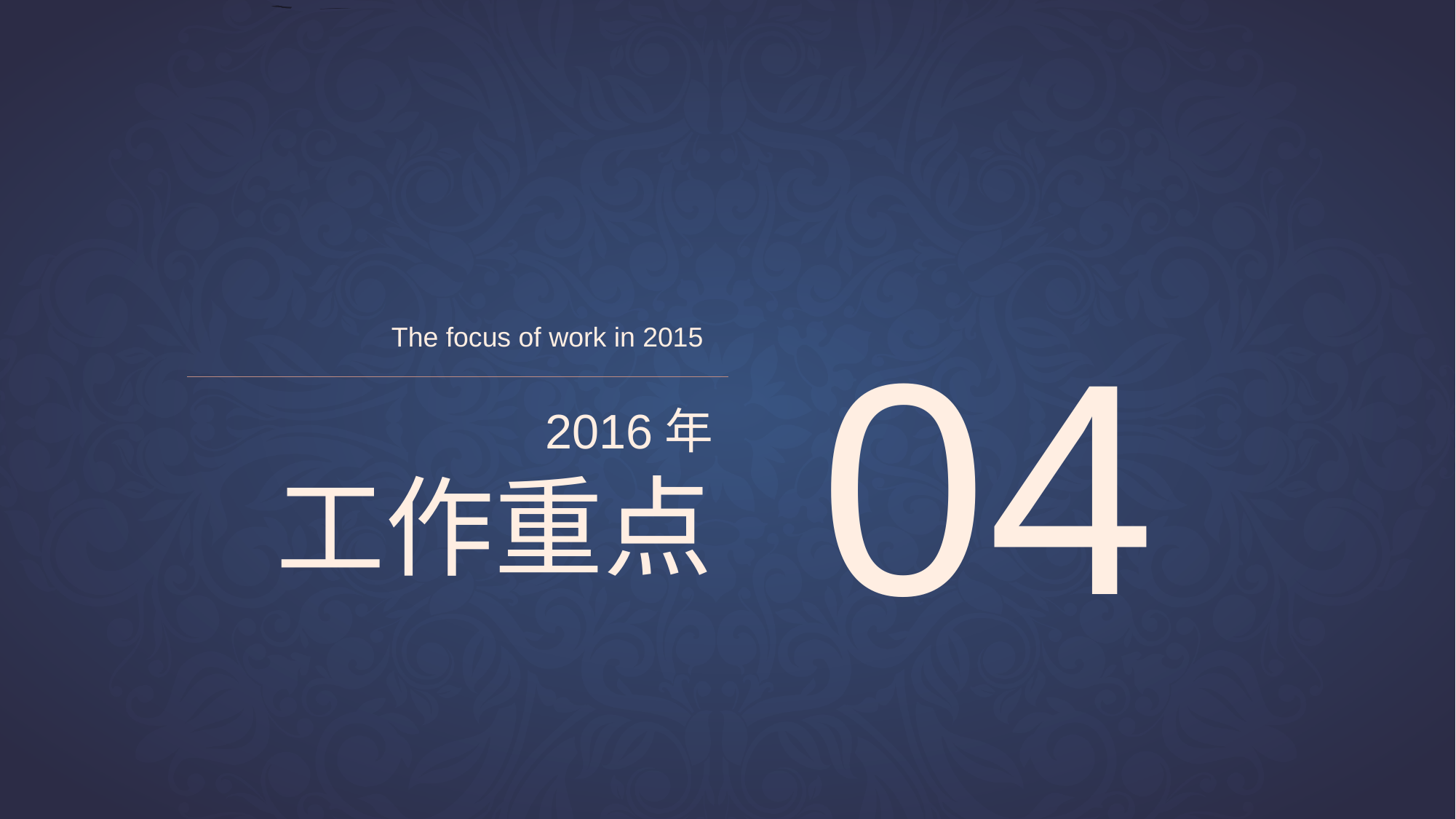

04
The focus of work in 2015
2016年
工作重点